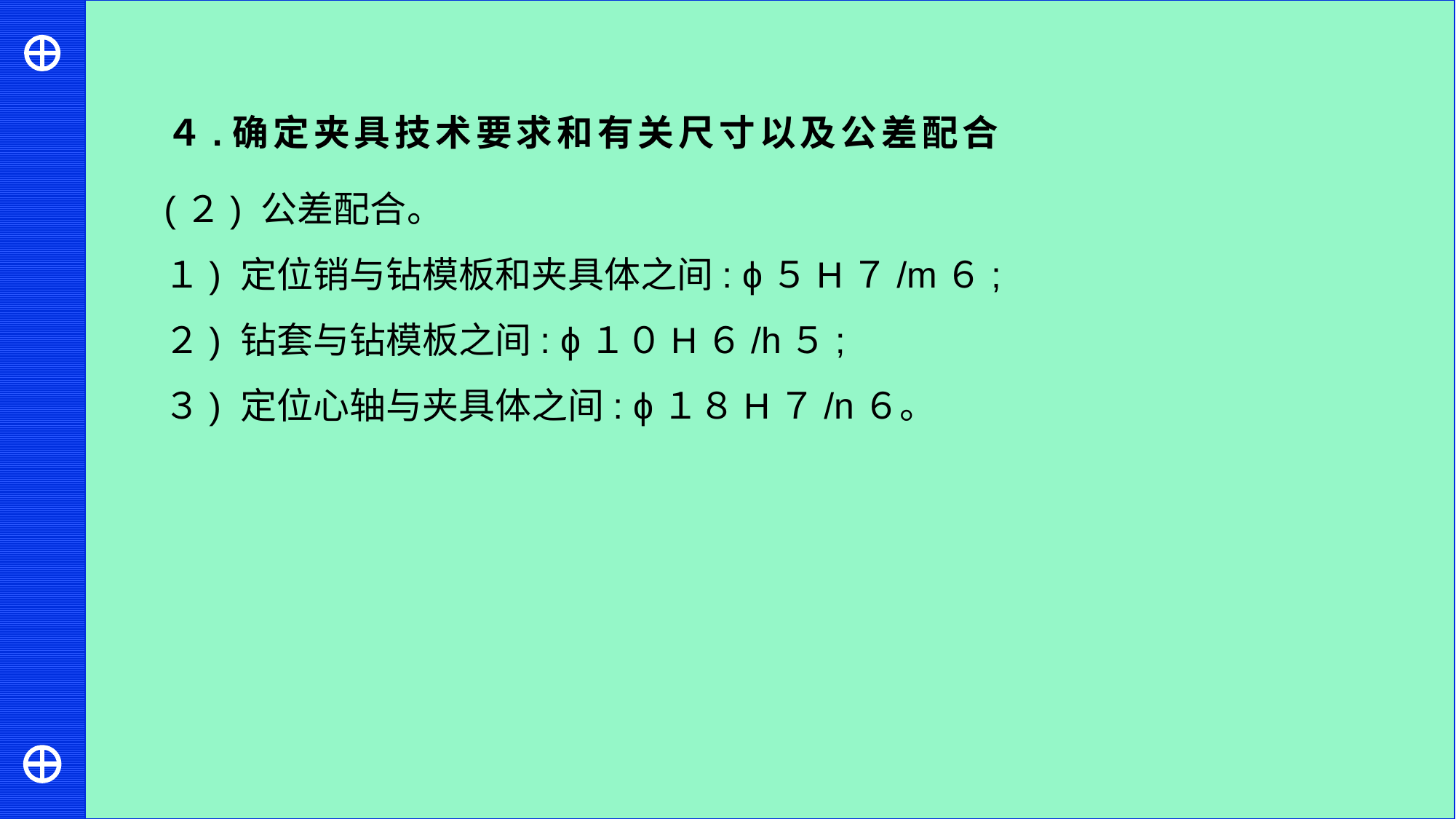

４.确定夹具技术要求和有关尺寸以及公差配合
(２) 公差配合。
１) 定位销与钻模板和夹具体之间: ϕ５H７/m６;
２) 钻套与钻模板之间: ϕ１０H６/h５;
３) 定位心轴与夹具体之间: ϕ１８H７/n６。